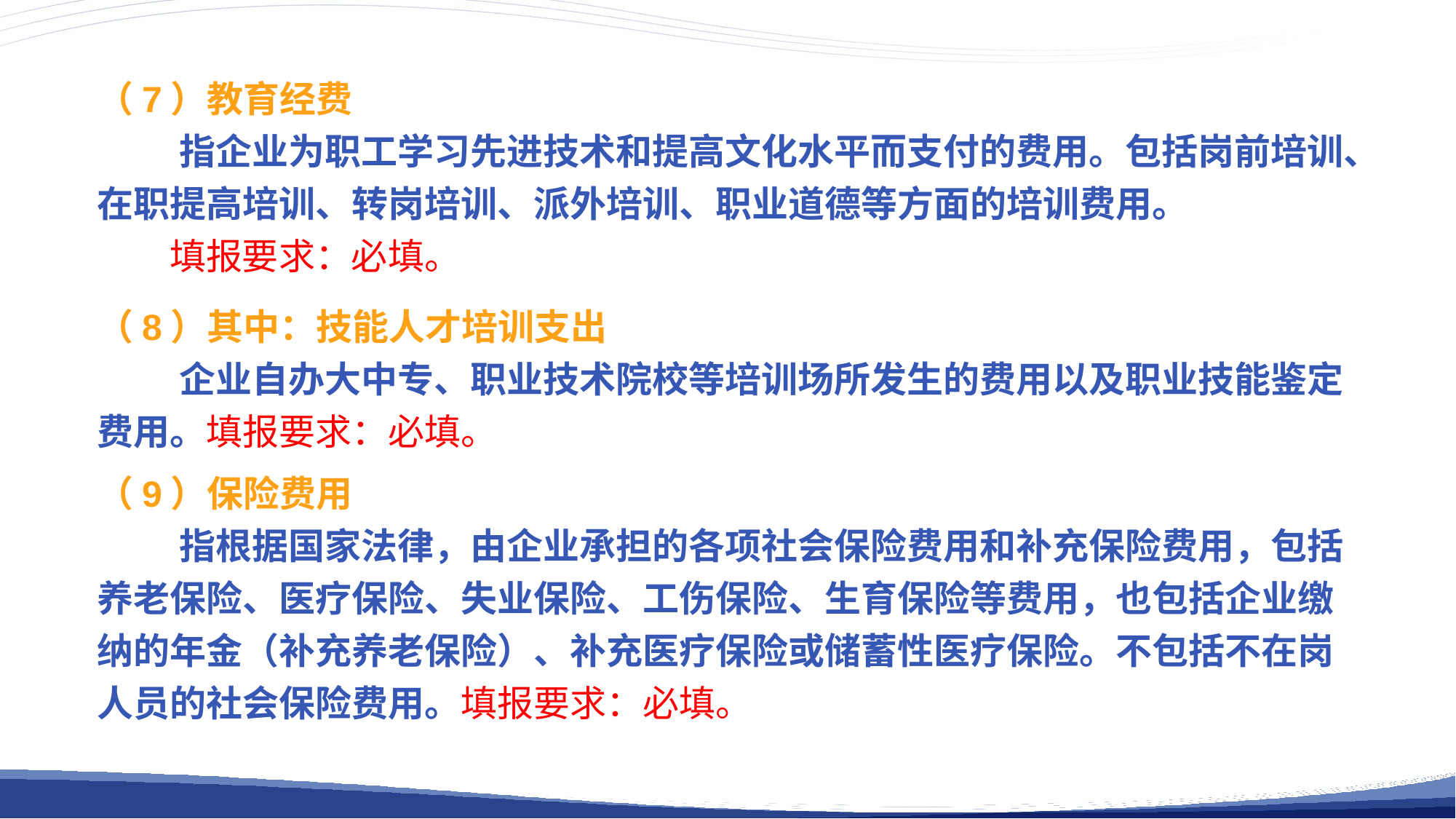

（7）教育经费
         指企业为职工学习先进技术和提高文化水平而支付的费用。包括岗前培训、在职提高培训、转岗培训、派外培训、职业道德等方面的培训费用。
填报要求：必填。
（8）其中：技能人才培训支出
         企业自办大中专、职业技术院校等培训场所发生的费用以及职业技能鉴定费用。填报要求：必填。
（9）保险费用
         指根据国家法律，由企业承担的各项社会保险费用和补充保险费用，包括养老保险、医疗保险、失业保险、工伤保险、生育保险等费用，也包括企业缴纳的年金（补充养老保险）、补充医疗保险或储蓄性医疗保险。不包括不在岗人员的社会保险费用。填报要求：必填。